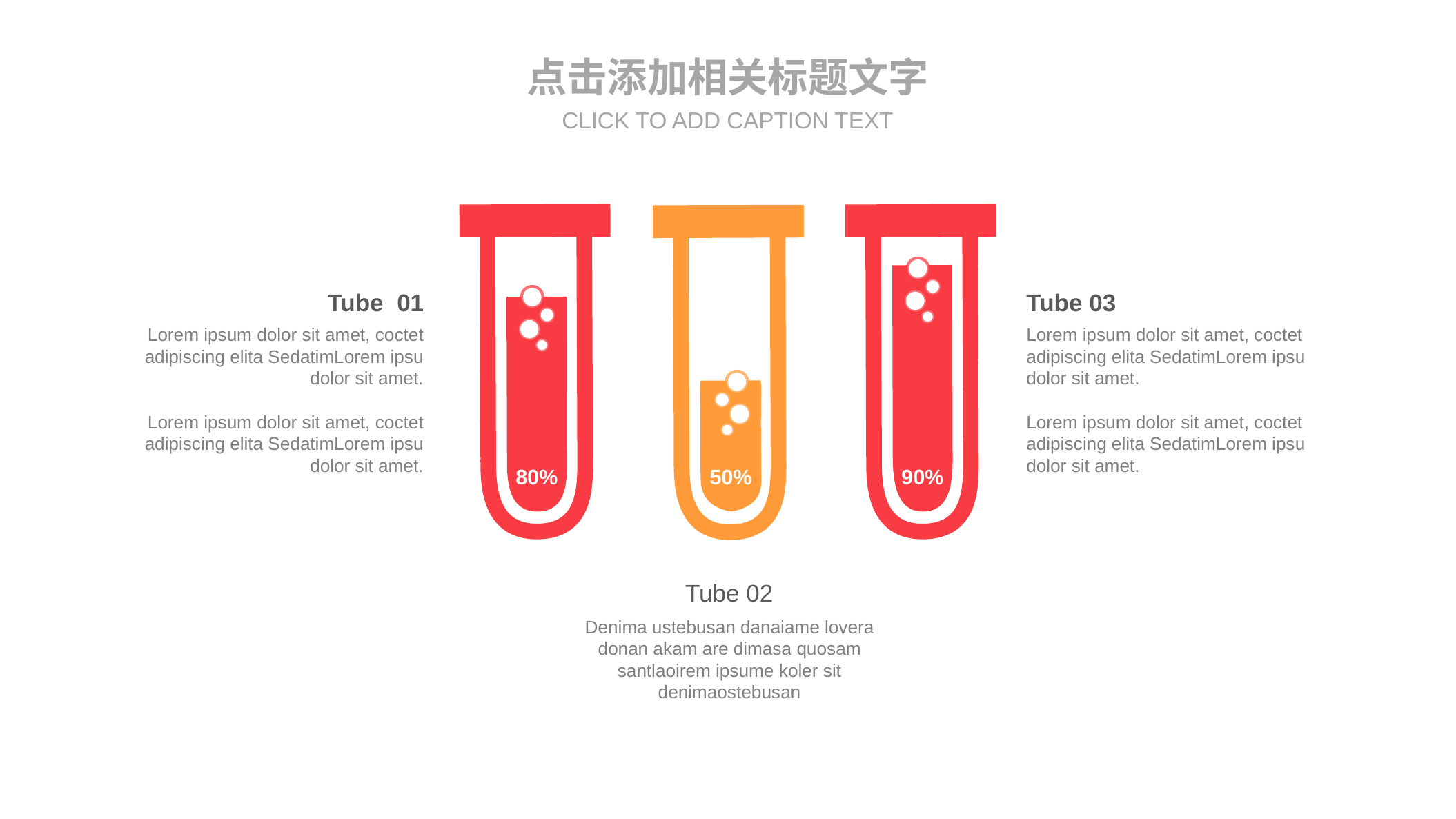

点击添加相关标题文字
CLICK TO ADD CAPTION TEXT

80%

90%

50%
Tube  01
Lorem ipsum dolor sit amet, coctet adipiscing elita SedatimLorem ipsu dolor sit amet.

Lorem ipsum dolor sit amet, coctet adipiscing elita SedatimLorem ipsu dolor sit amet.
Tube 03
Lorem ipsum dolor sit amet, coctet adipiscing elita SedatimLorem ipsu dolor sit amet.

Lorem ipsum dolor sit amet, coctet adipiscing elita SedatimLorem ipsu dolor sit amet.
Tube 02
Denima ustebusan danaiame lovera donan akam are dimasa quosam santlaoirem ipsume koler sit denimaostebusan